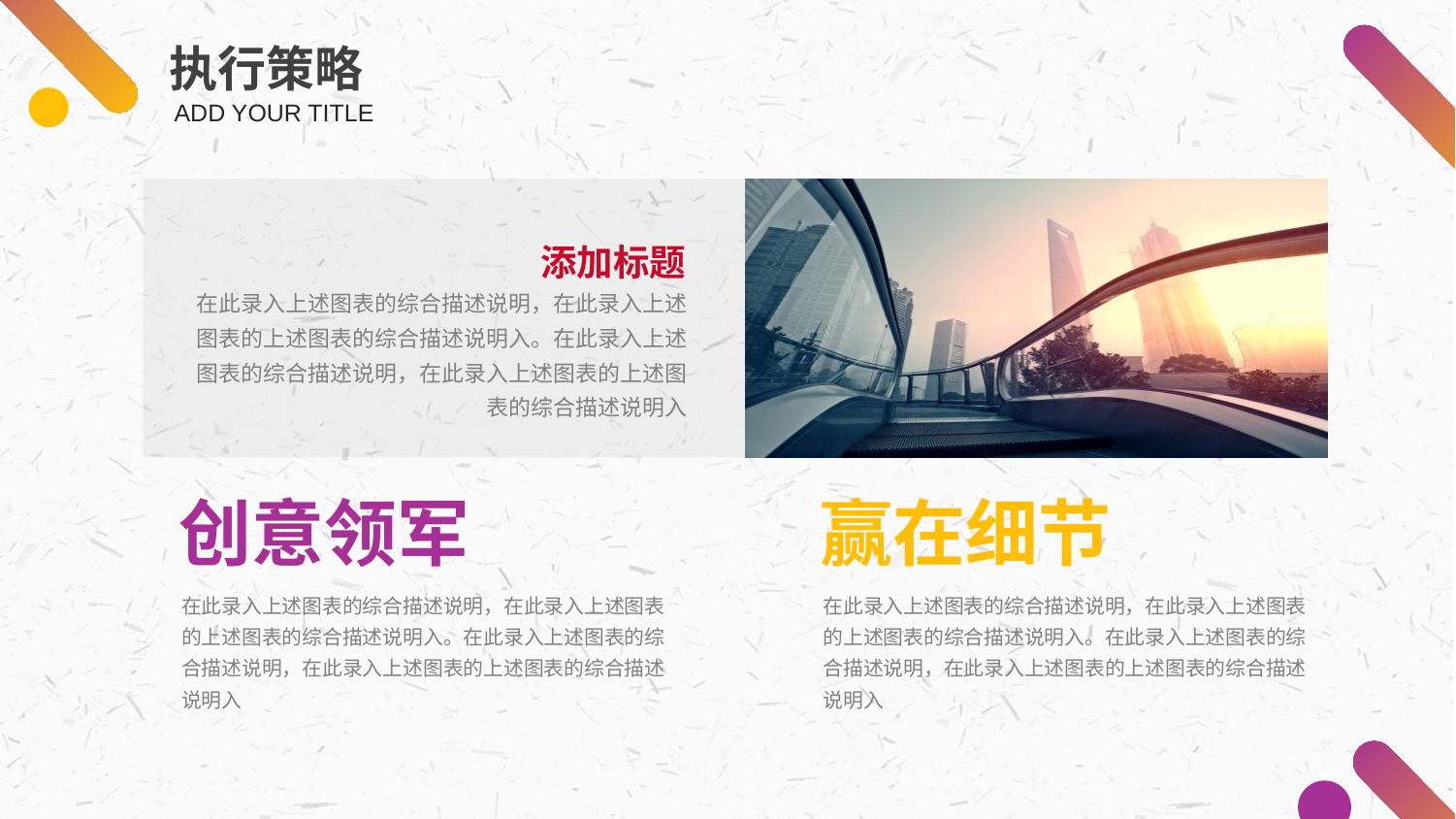

执行策略
ADD YOUR TITLE

添加标题
在此录入上述图表的综合描述说明，在此录入上述图表的上述图表的综合描述说明入。在此录入上述图表的综合描述说明，在此录入上述图表的上述图表的综合描述说明入
创意领军
赢在细节
在此录入上述图表的综合描述说明，在此录入上述图表的上述图表的综合描述说明入。在此录入上述图表的综合描述说明，在此录入上述图表的上述图表的综合描述说明入
在此录入上述图表的综合描述说明，在此录入上述图表的上述图表的综合描述说明入。在此录入上述图表的综合描述说明，在此录入上述图表的上述图表的综合描述说明入